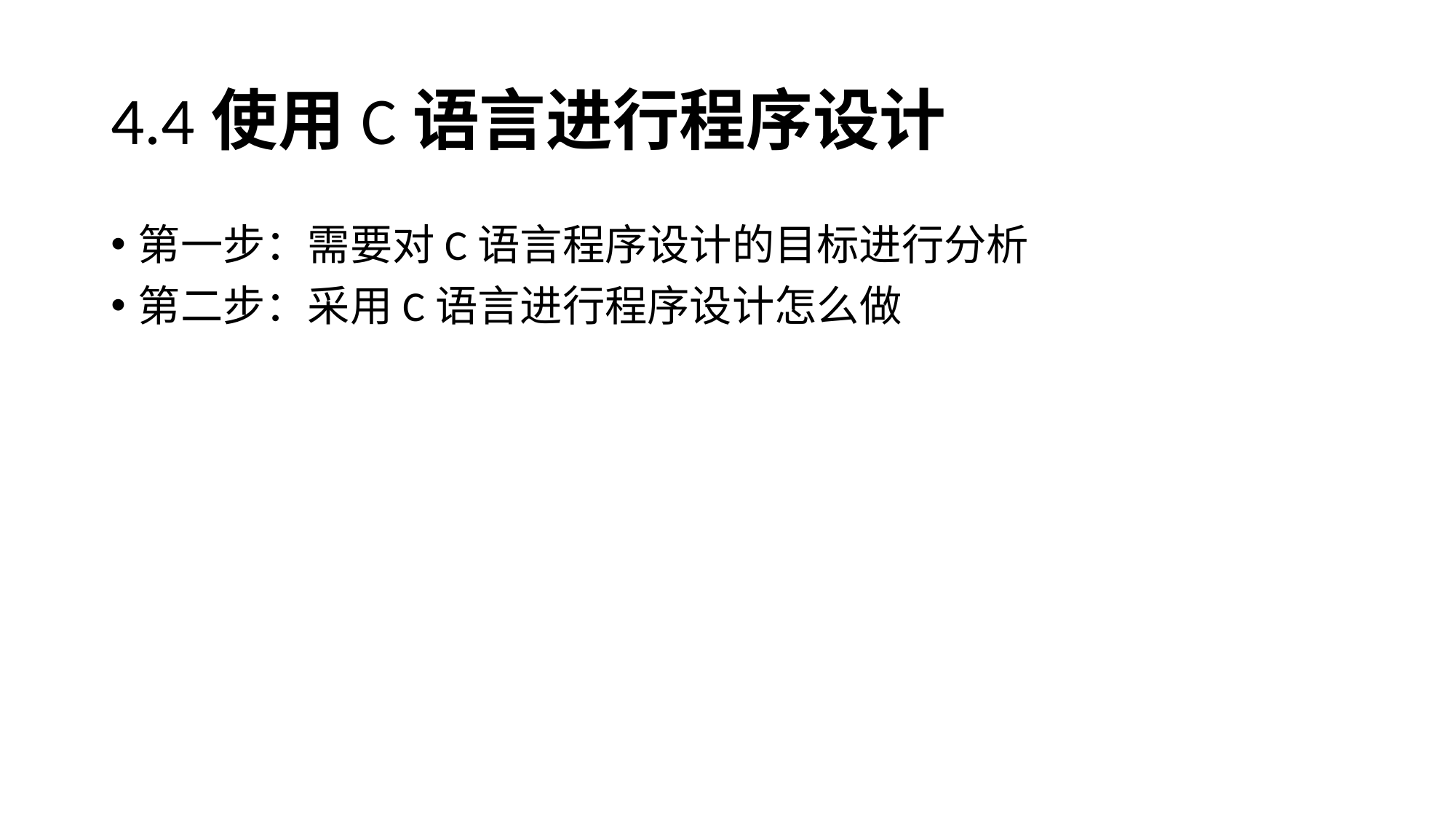

# 4.4使用C语言进行程序设计
第一步：需要对C语言程序设计的目标进行分析
第二步：采用C语言进行程序设计怎么做